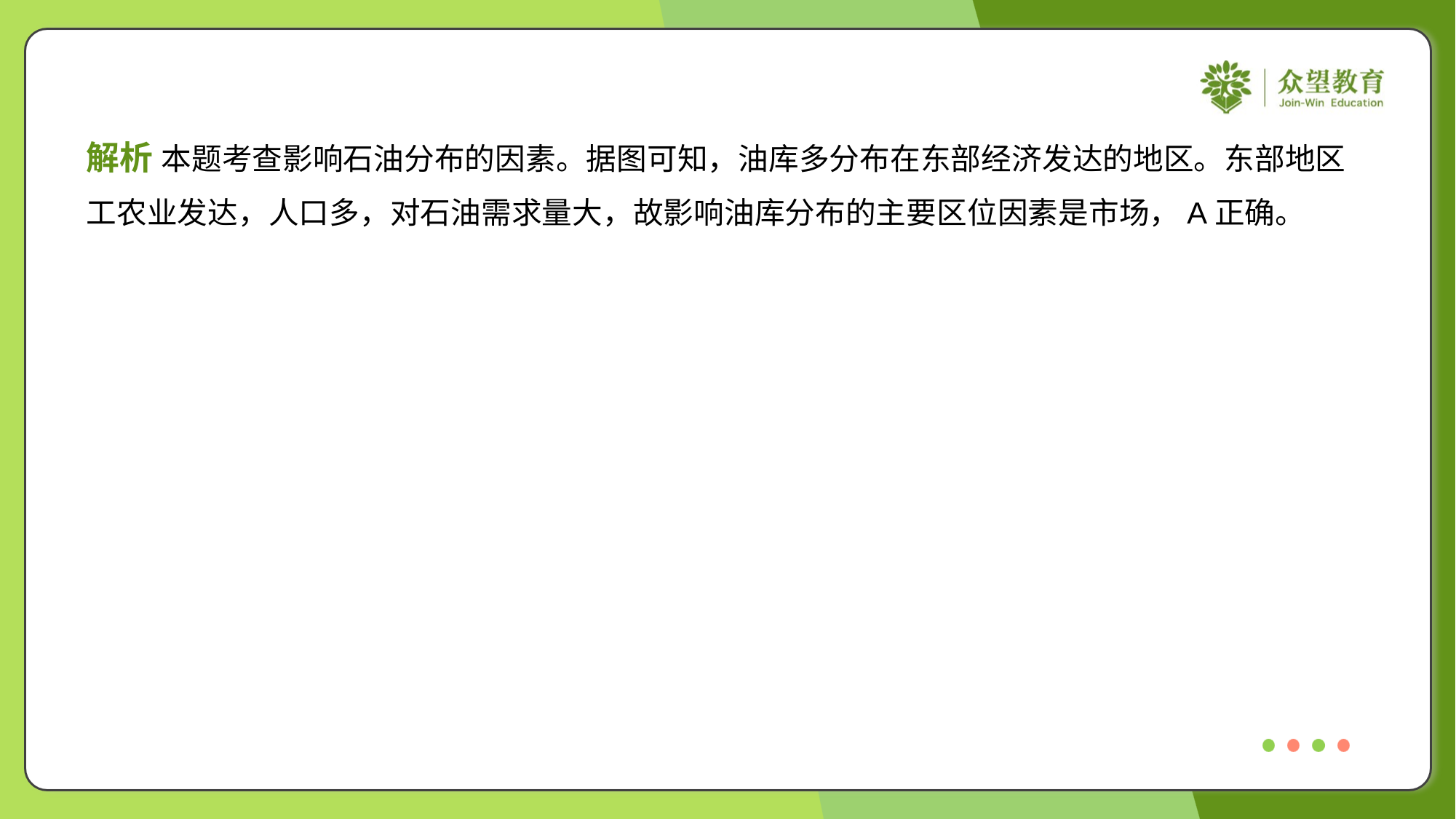

解析 本题考查影响石油分布的因素。据图可知，油库多分布在东部经济发达的地区。东部地区
工农业发达，人口多，对石油需求量大，故影响油库分布的主要区位因素是市场，A正确。